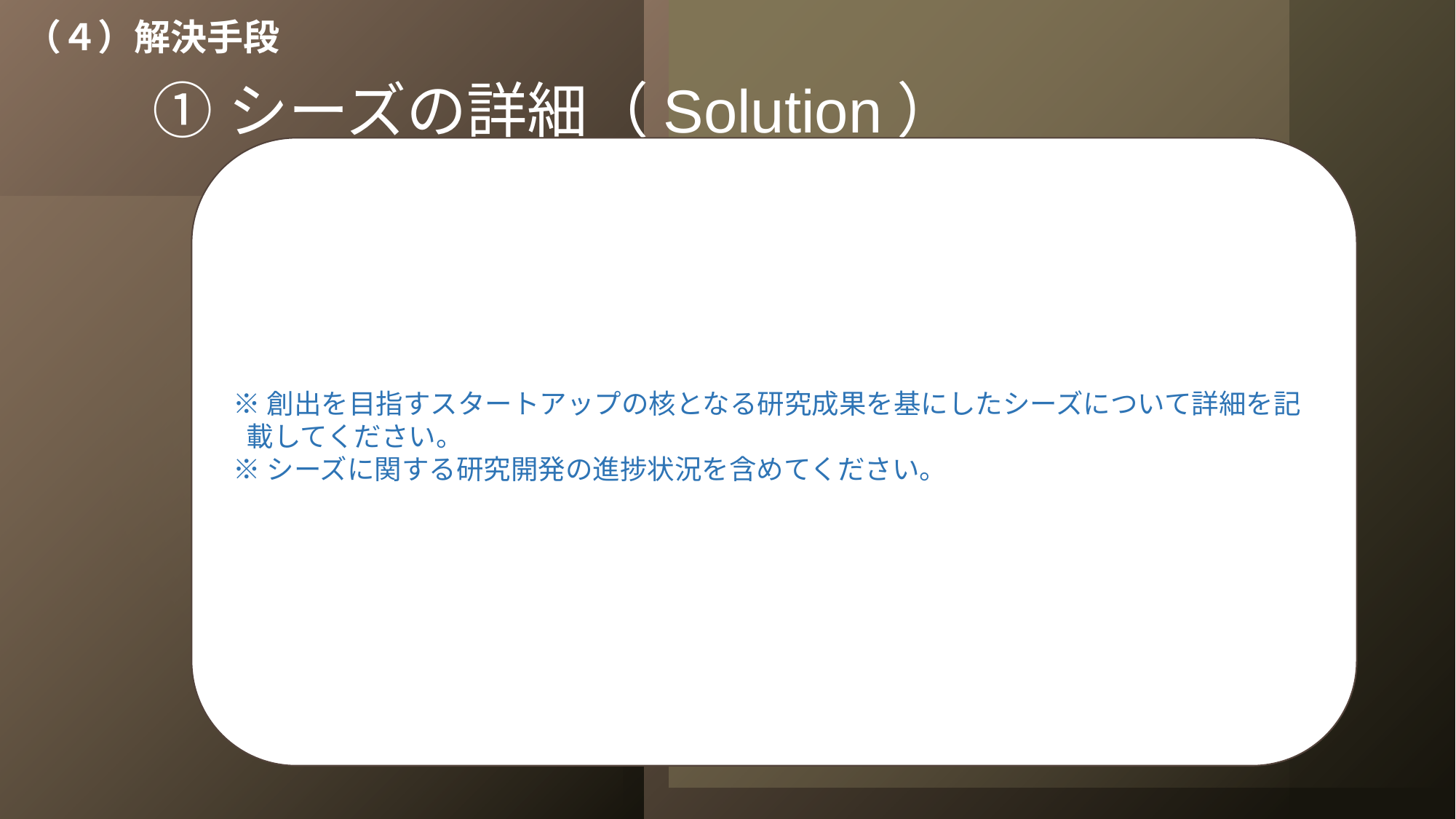

（４）解決手段
①シーズの詳細（Solution）
※創出を目指すスタートアップの核となる研究成果を基にしたシーズについて詳細を記載してください。
※シーズに関する研究開発の進捗状況を含めてください。